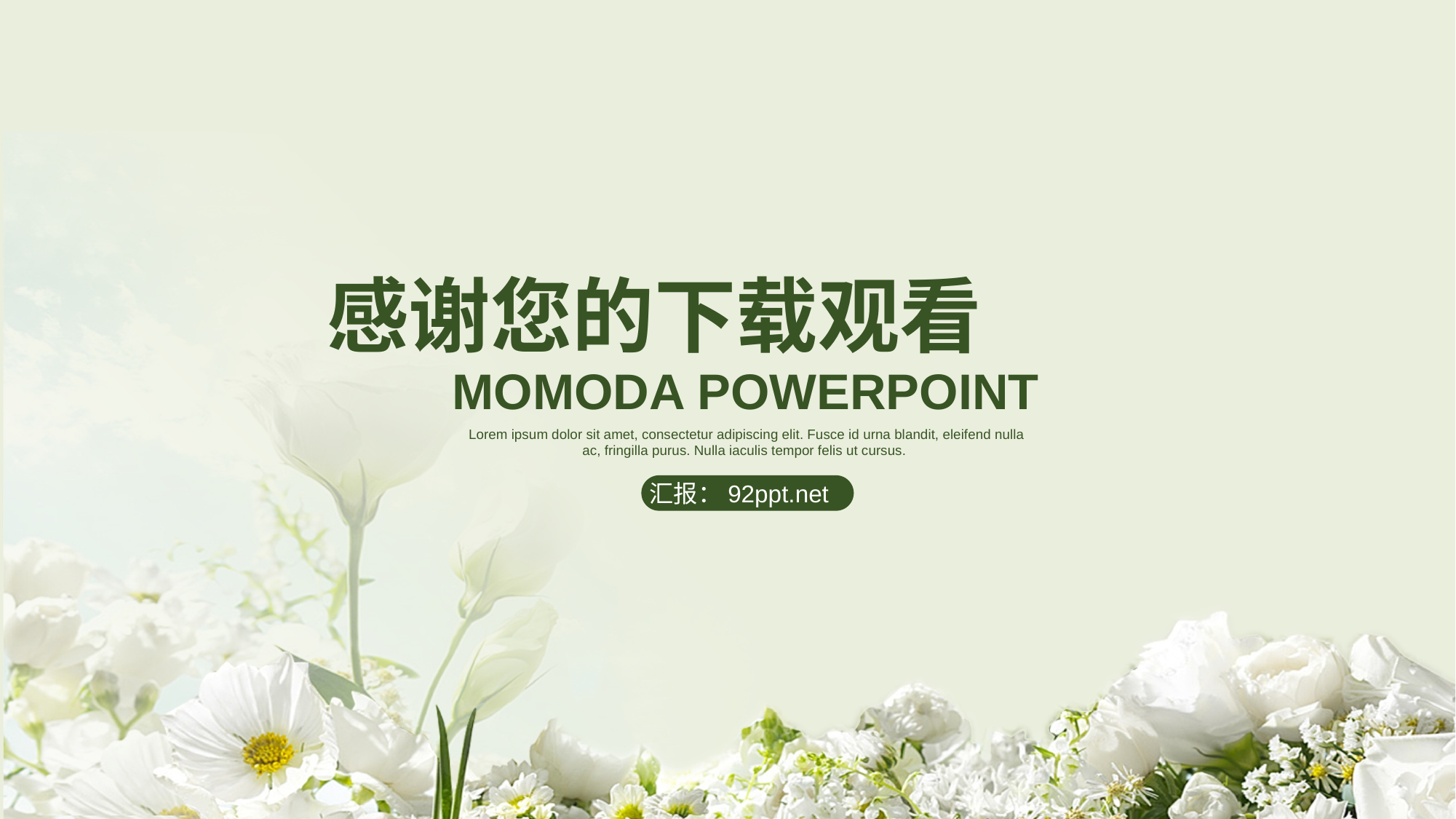

感谢您的下载观看
MOMODA POWERPOINT
Lorem ipsum dolor sit amet, consectetur adipiscing elit. Fusce id urna blandit, eleifend nulla ac, fringilla purus. Nulla iaculis tempor felis ut cursus.
汇报：92ppt.net